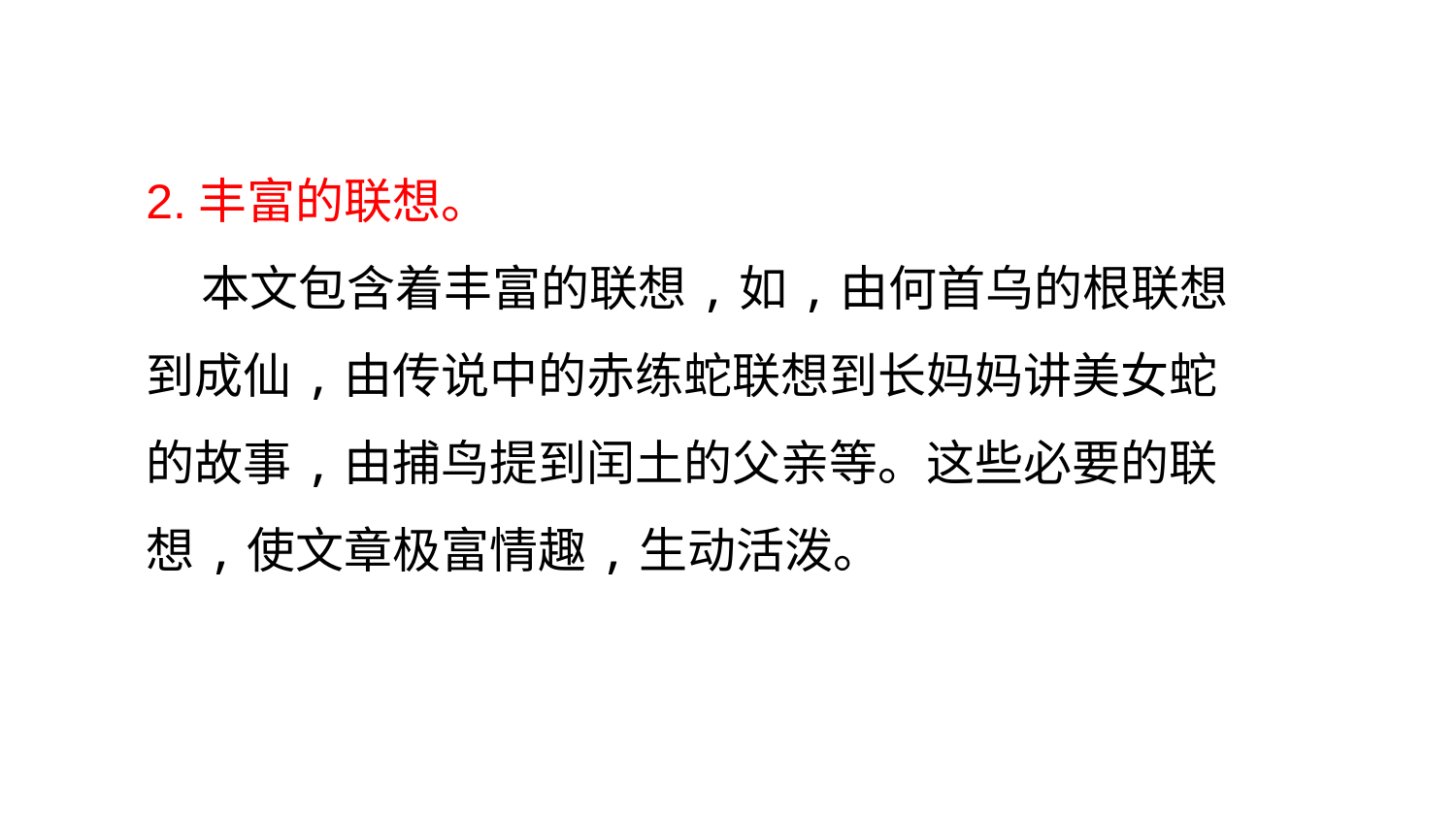

2.丰富的联想。
    本文包含着丰富的联想,如,由何首乌的根联想到成仙,由传说中的赤练蛇联想到长妈妈讲美女蛇的故事,由捕鸟提到闰土的父亲等。这些必要的联想,使文章极富情趣,生动活泼。